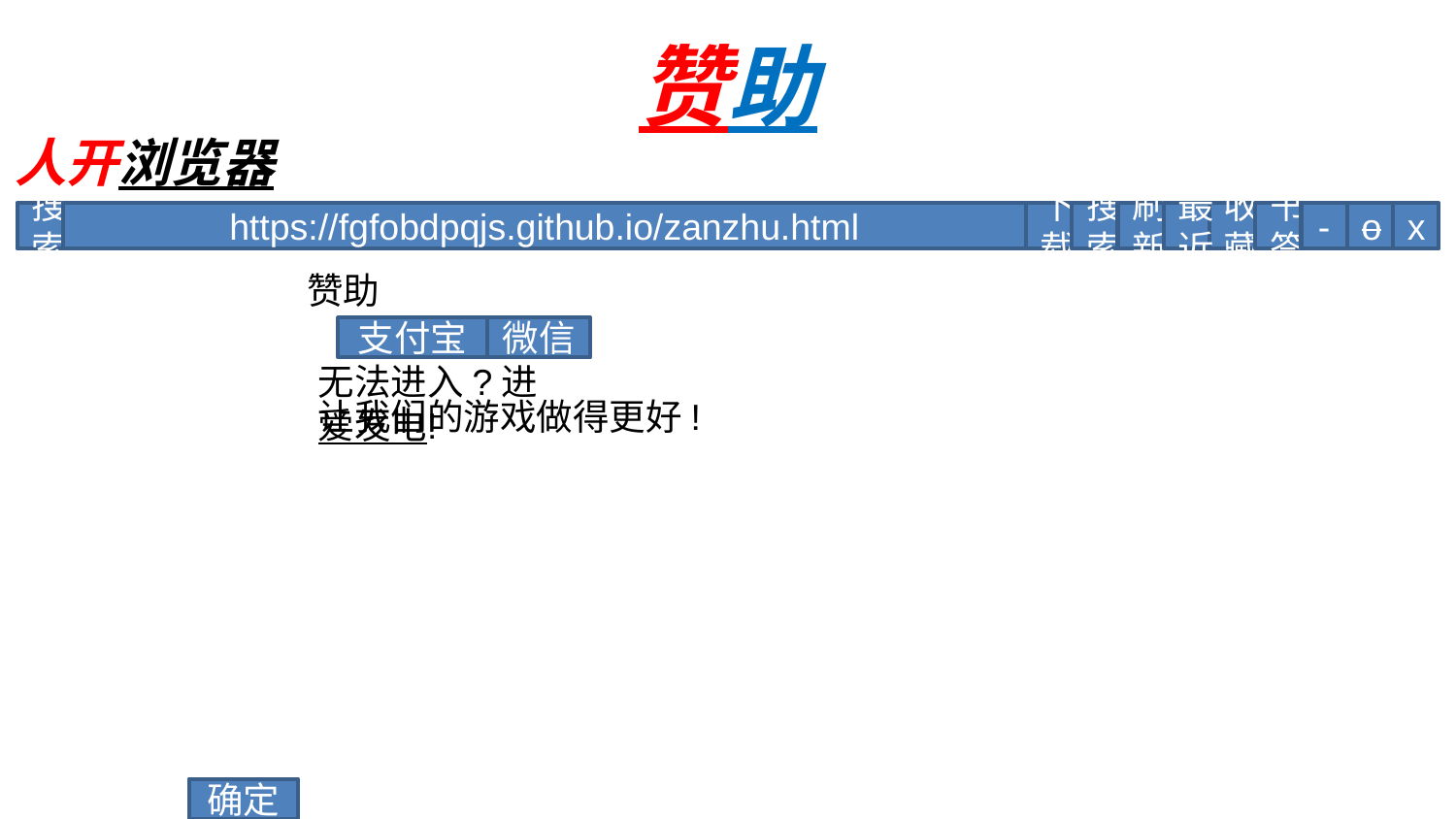

# 赞助
人开浏览器
搜索
https://fgfobdpqjs.github.io/zanzhu.html
下载
搜索
刷新
最近
收藏
书签
-
o
x
赞助
支付宝
微信
无法进入?进爱发电!
让我们的游戏做得更好!
确定